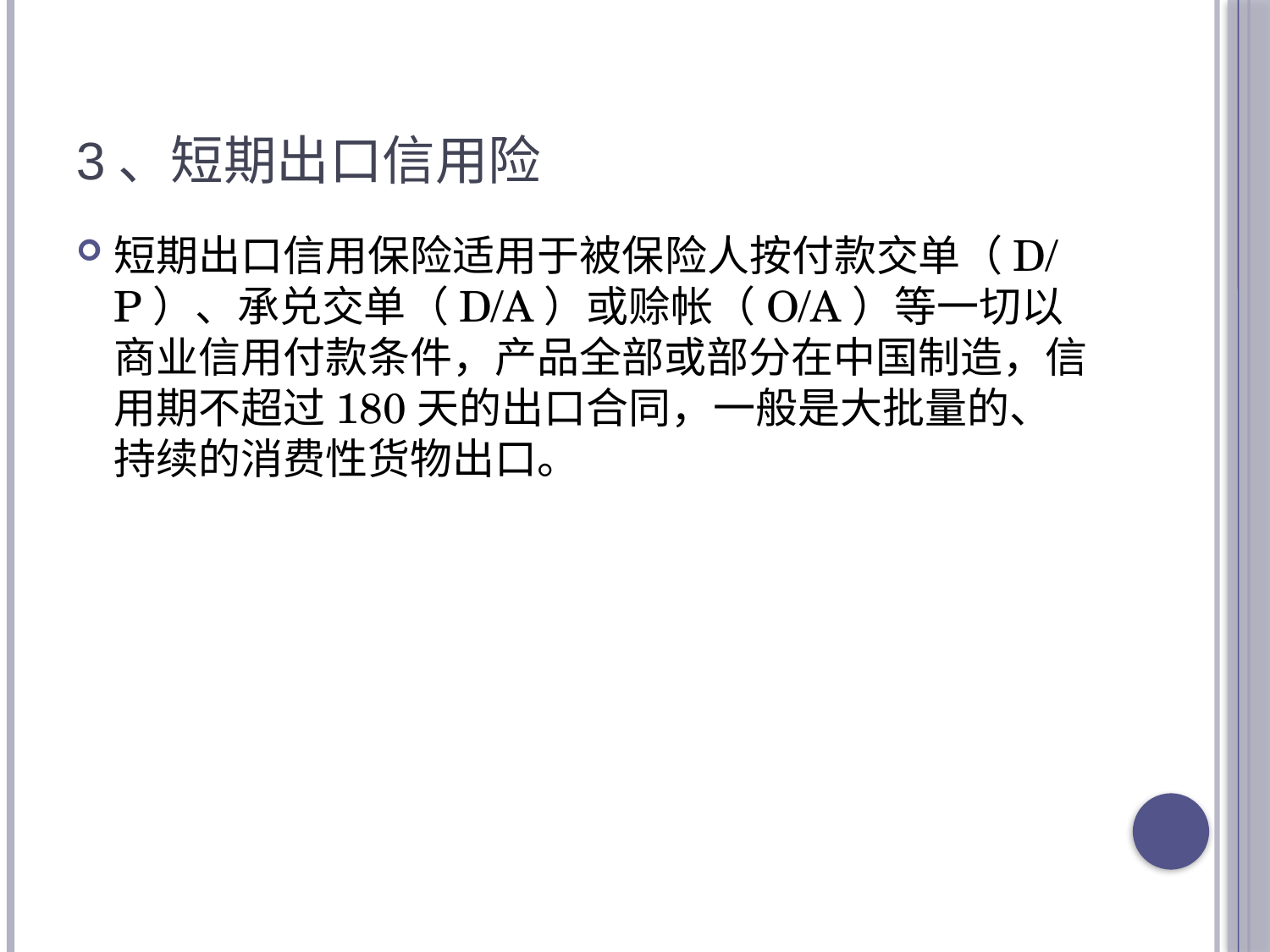

# 3、短期出口信用险
短期出口信用保险适用于被保险人按付款交单（D/P）、承兑交单（D/A）或赊帐（O/A）等一切以商业信用付款条件，产品全部或部分在中国制造，信用期不超过180天的出口合同，一般是大批量的、持续的消费性货物出口。